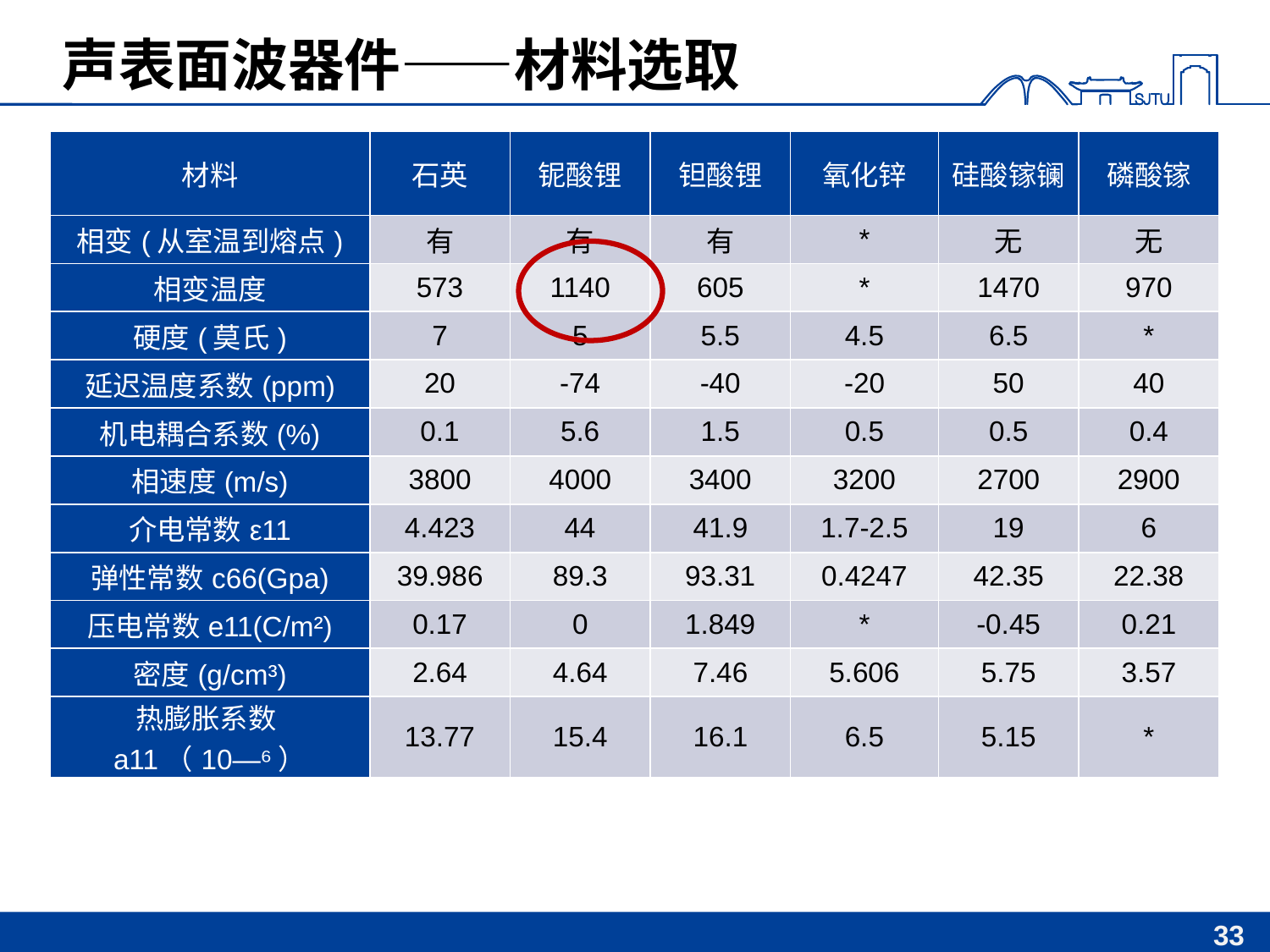

# 声表面波器件——材料选取
| 材料 | 石英 | 铌酸锂 | 钽酸锂 | 氧化锌 | 硅酸镓镧 | 磷酸镓 |
| --- | --- | --- | --- | --- | --- | --- |
| 相变(从室温到熔点) | 有 | 有 | 有 | \* | 无 | 无 |
| 相变温度 | 573 | 1140 | 605 | \* | 1470 | 970 |
| 硬度(莫氏) | 7 | 5 | 5.5 | 4.5 | 6.5 | \* |
| 延迟温度系数(ppm) | 20 | -74 | -40 | -20 | 50 | 40 |
| 机电耦合系数(%) | 0.1 | 5.6 | 1.5 | 0.5 | 0.5 | 0.4 |
| 相速度(m/s) | 3800 | 4000 | 3400 | 3200 | 2700 | 2900 |
| 介电常数ε11 | 4.423 | 44 | 41.9 | 1.7-2.5 | 19 | 6 |
| 弹性常数c66(Gpa) | 39.986 | 89.3 | 93.31 | 0.4247 | 42.35 | 22.38 |
| 压电常数e11(C/m²) | 0.17 | 0 | 1.849 | \* | -0.45 | 0.21 |
| 密度(g/cm³) | 2.64 | 4.64 | 7.46 | 5.606 | 5.75 | 3.57 |
| 热膨胀系数a11（10―⁶） | 13.77 | 15.4 | 16.1 | 6.5 | 5.15 | \* |